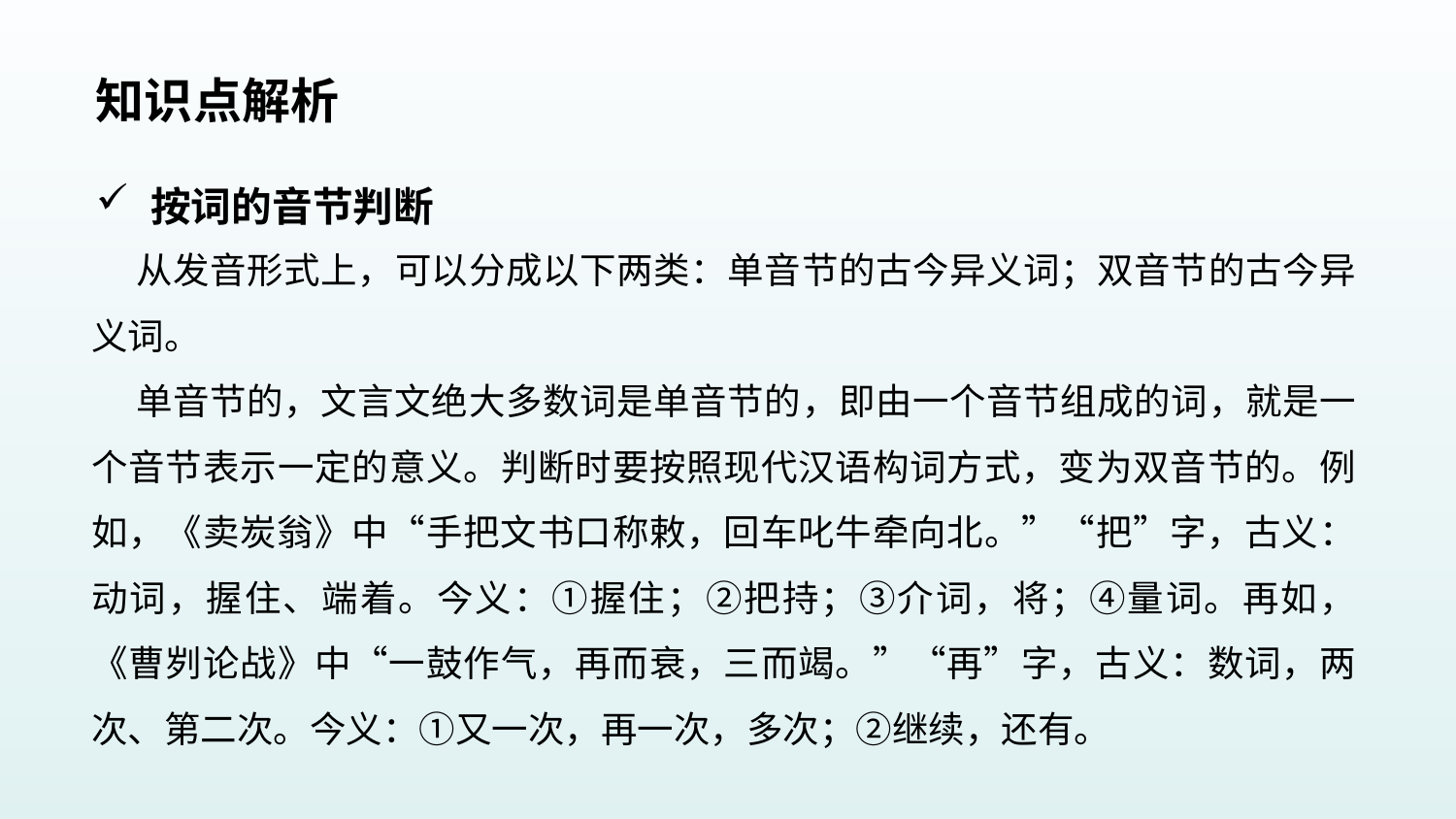

知识点解析
按词的音节判断
    从发音形式上，可以分成以下两类：单音节的古今异义词；双音节的古今异义词。
    单音节的，文言文绝大多数词是单音节的，即由一个音节组成的词，就是一个音节表示一定的意义。判断时要按照现代汉语构词方式，变为双音节的。例如，《卖炭翁》中“手把文书口称敕，回车叱牛牵向北。”“把”字，古义：动词，握住、端着。今义：①握住；②把持；③介词，将；④量词。再如，《曹刿论战》中“一鼓作气，再而衰，三而竭。”“再”字，古义：数词，两次、第二次。今义：①又一次，再一次，多次；②继续，还有。